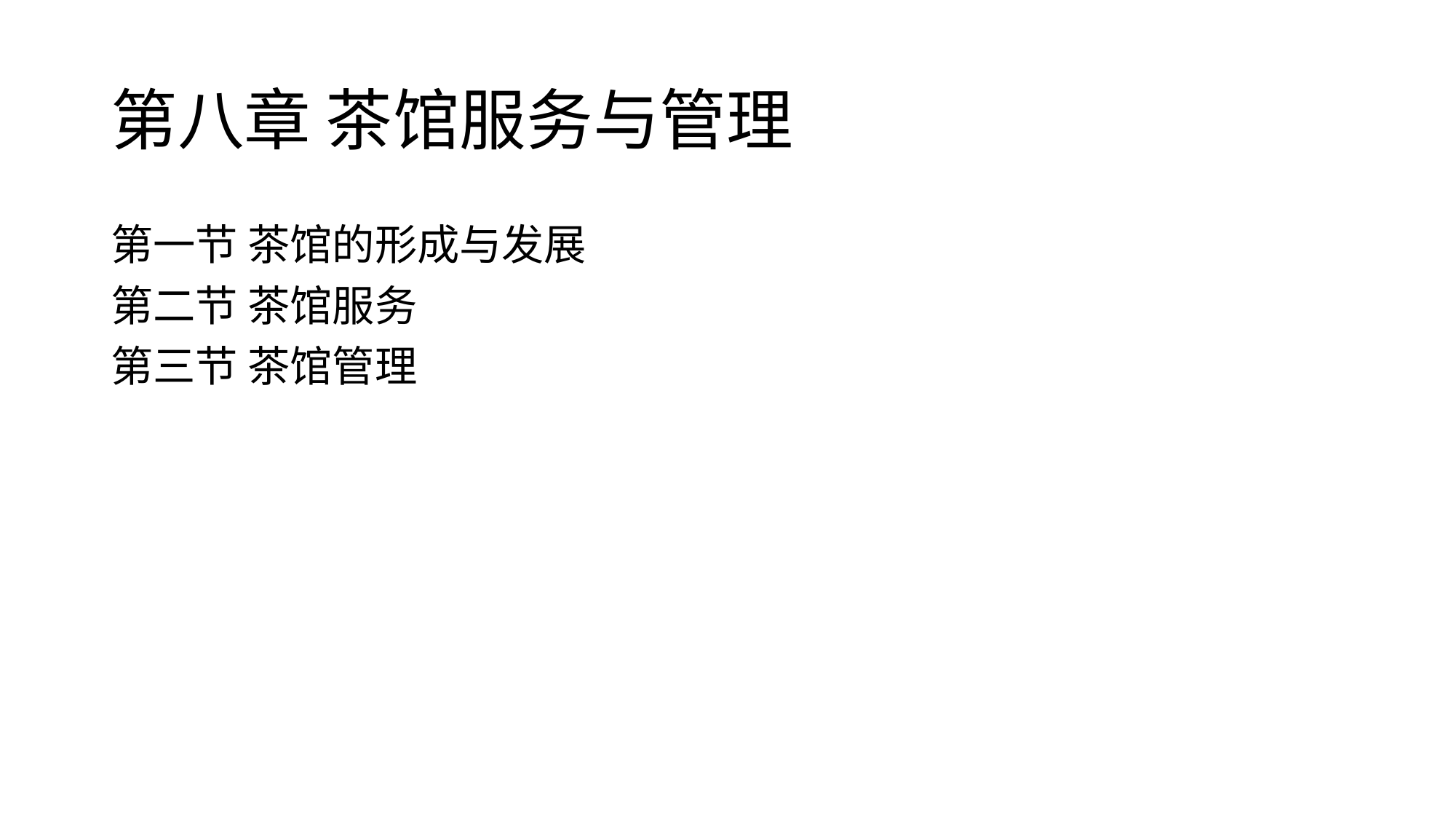

# 第八章 茶馆服务与管理
第一节 茶馆的形成与发展
第二节 茶馆服务
第三节 茶馆管理